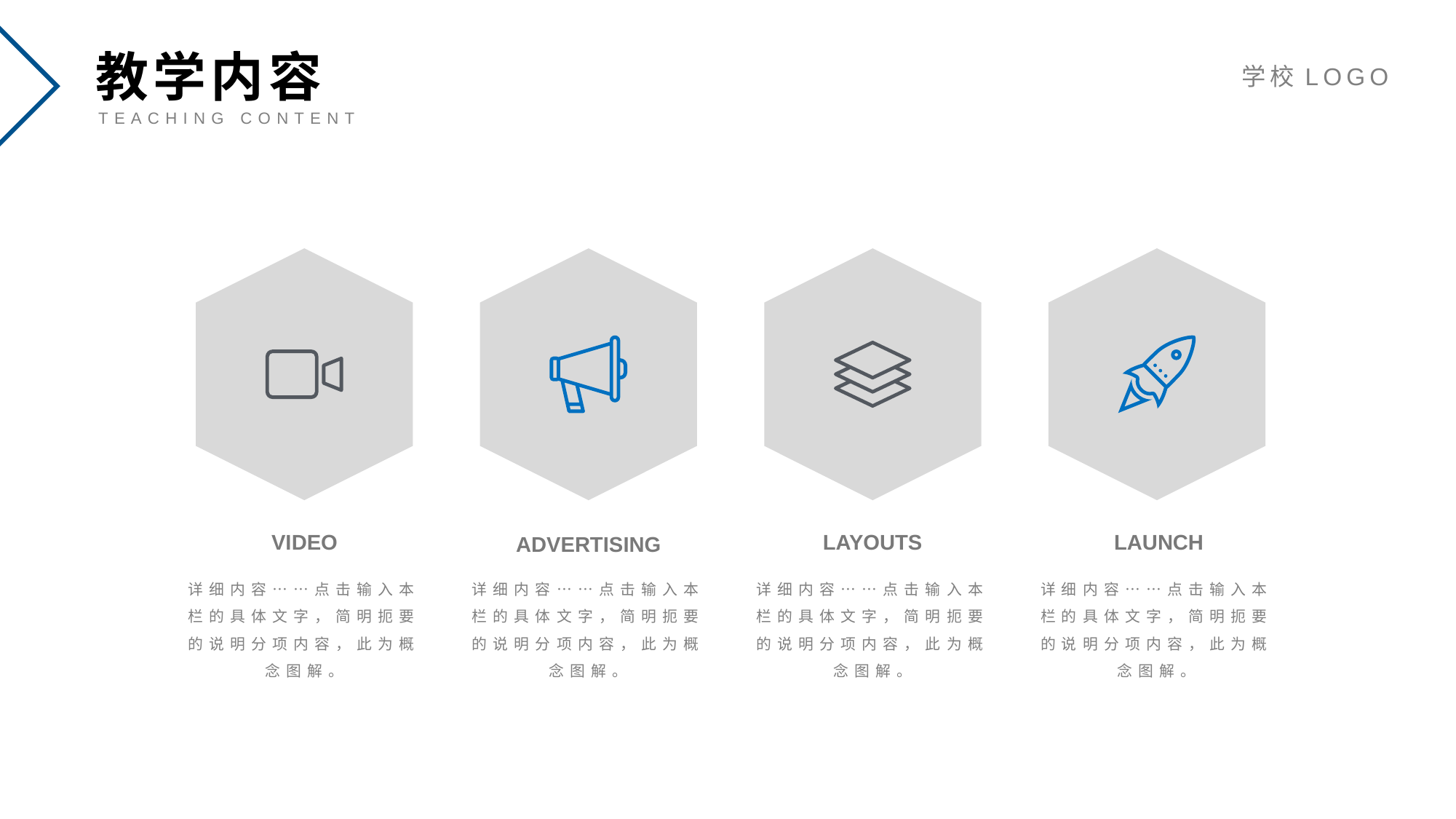

教学内容
TEACHING CONTENT
学校LOGO

VIDEO
详细内容……点击输入本栏的具体文字，简明扼要的说明分项内容，此为概念图解。

ADVERTISING
详细内容……点击输入本栏的具体文字，简明扼要的说明分项内容，此为概念图解。

LAYOUTS
详细内容……点击输入本栏的具体文字，简明扼要的说明分项内容，此为概念图解。

LAUNCH
详细内容……点击输入本栏的具体文字，简明扼要的说明分项内容，此为概念图解。